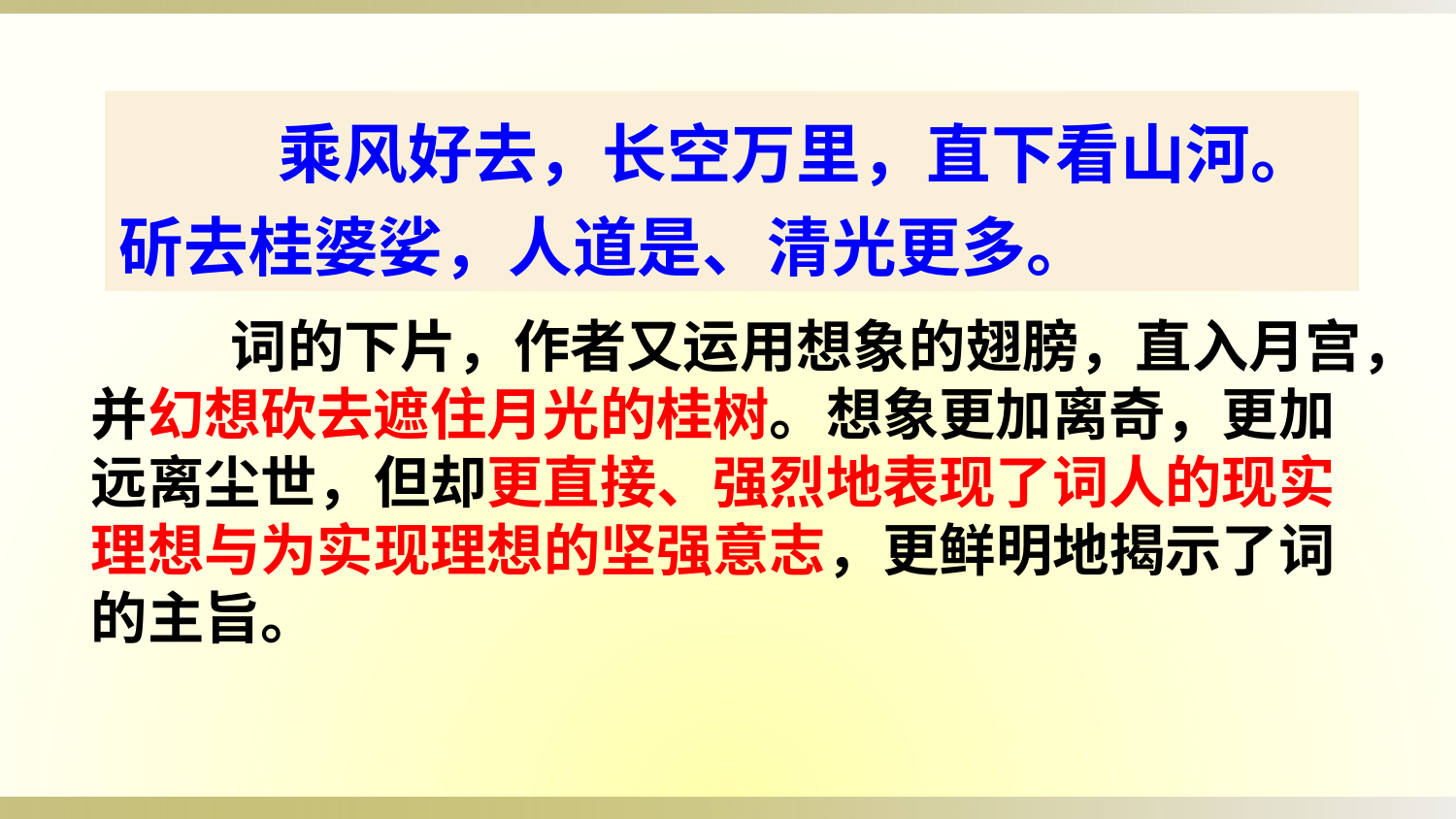

乘风好去，长空万里，直下看山河。斫去桂婆娑，人道是、清光更多。
        词的下片，作者又运用想象的翅膀，直入月宫，并幻想砍去遮住月光的桂树。想象更加离奇，更加远离尘世，但却更直接、强烈地表现了词人的现实理想与为实现理想的坚强意志，更鲜明地揭示了词的主旨。